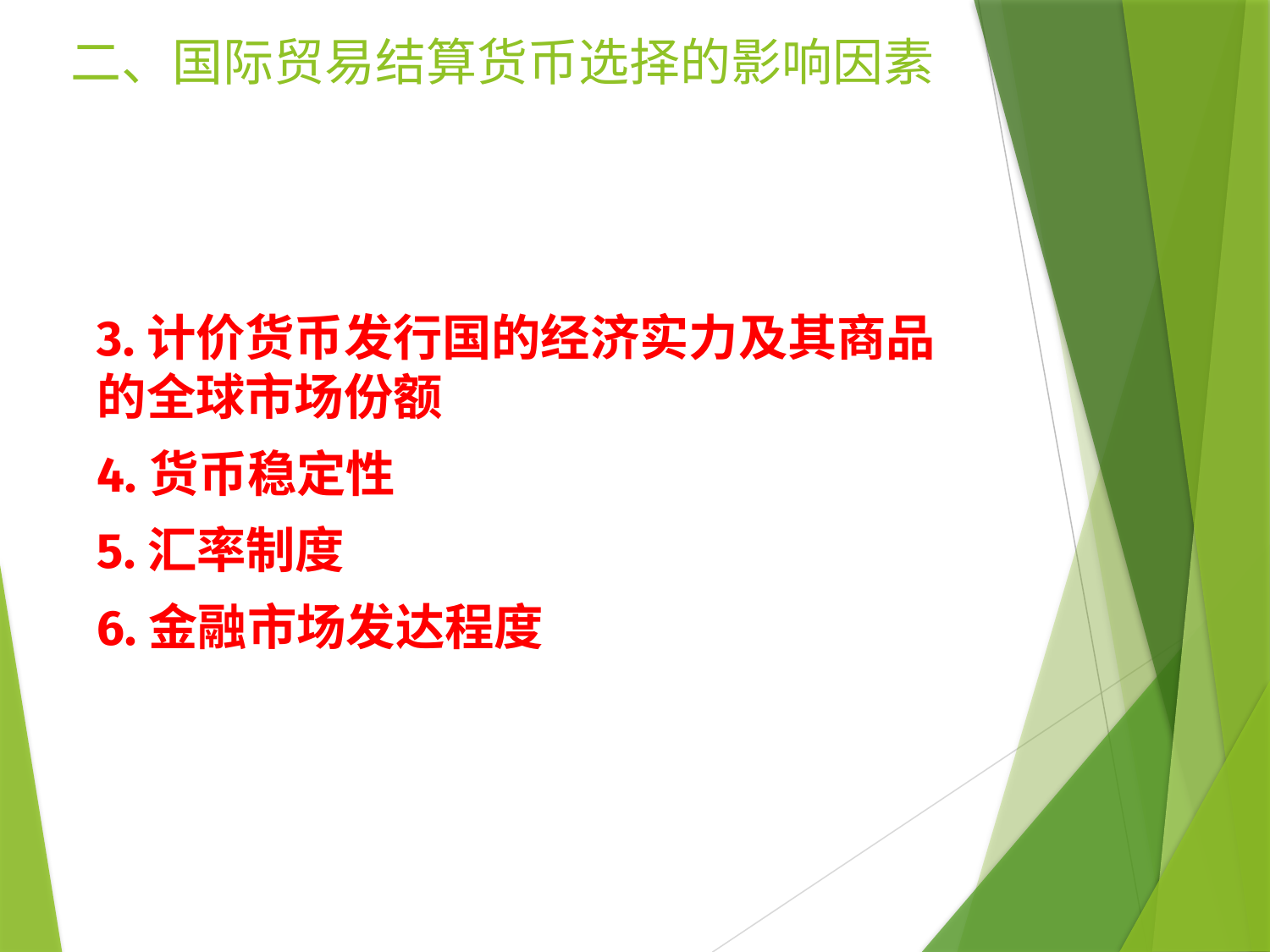

# 二、国际贸易结算货币选择的影响因素
3.计价货币发行国的经济实力及其商品的全球市场份额
4.货币稳定性
5.汇率制度
6.金融市场发达程度